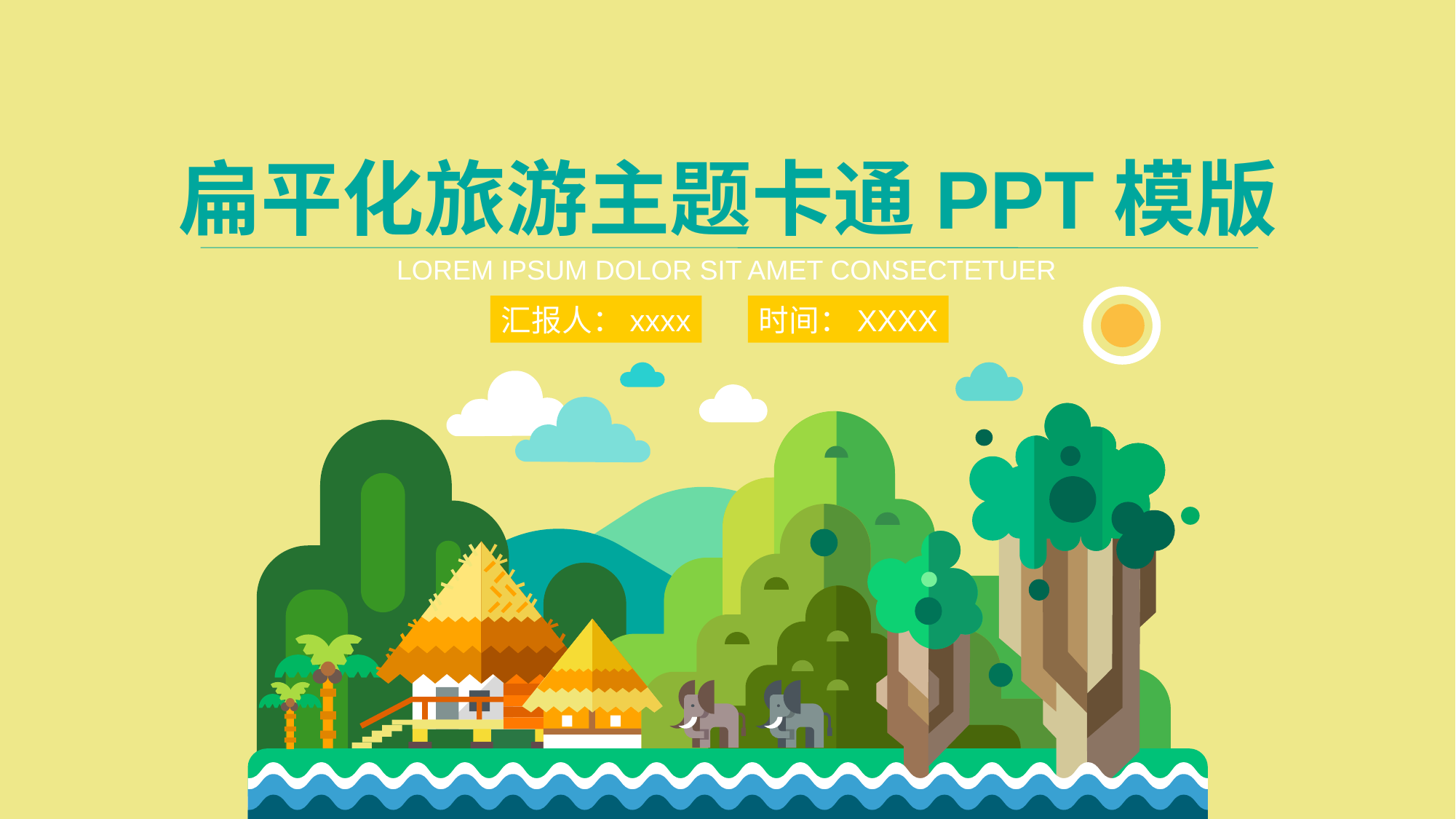

扁平化旅游主题卡通PPT模版

LOREM IPSUM DOLOR SIT AMET CONSECTETUER

汇报人：xxxx
时间：XXXX